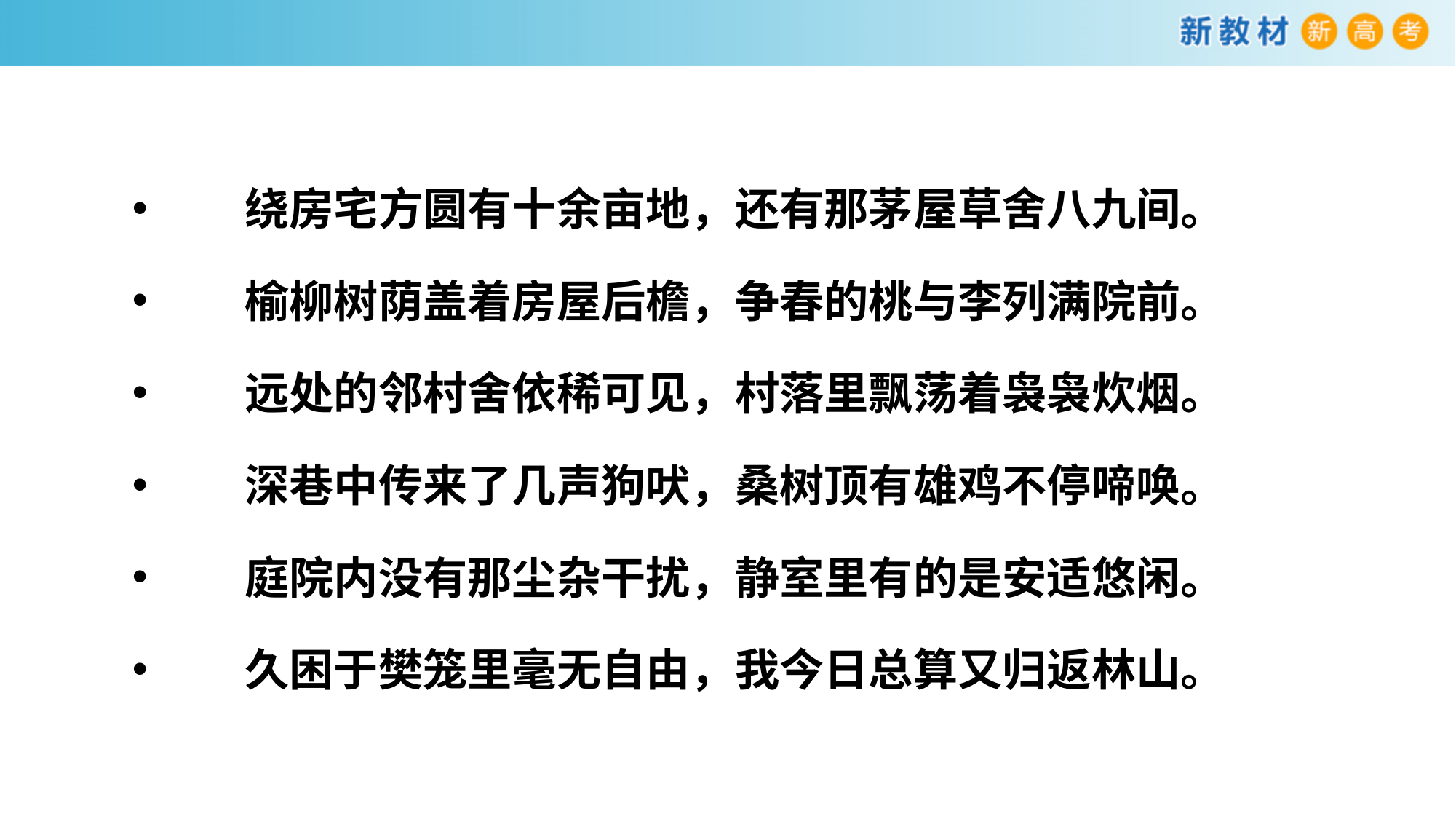

绕房宅方圆有十余亩地，还有那茅屋草舍八九间。
榆柳树荫盖着房屋后檐，争春的桃与李列满院前。
远处的邻村舍依稀可见，村落里飘荡着袅袅炊烟。
深巷中传来了几声狗吠，桑树顶有雄鸡不停啼唤。
庭院内没有那尘杂干扰，静室里有的是安适悠闲。
久困于樊笼里毫无自由，我今日总算又归返林山。